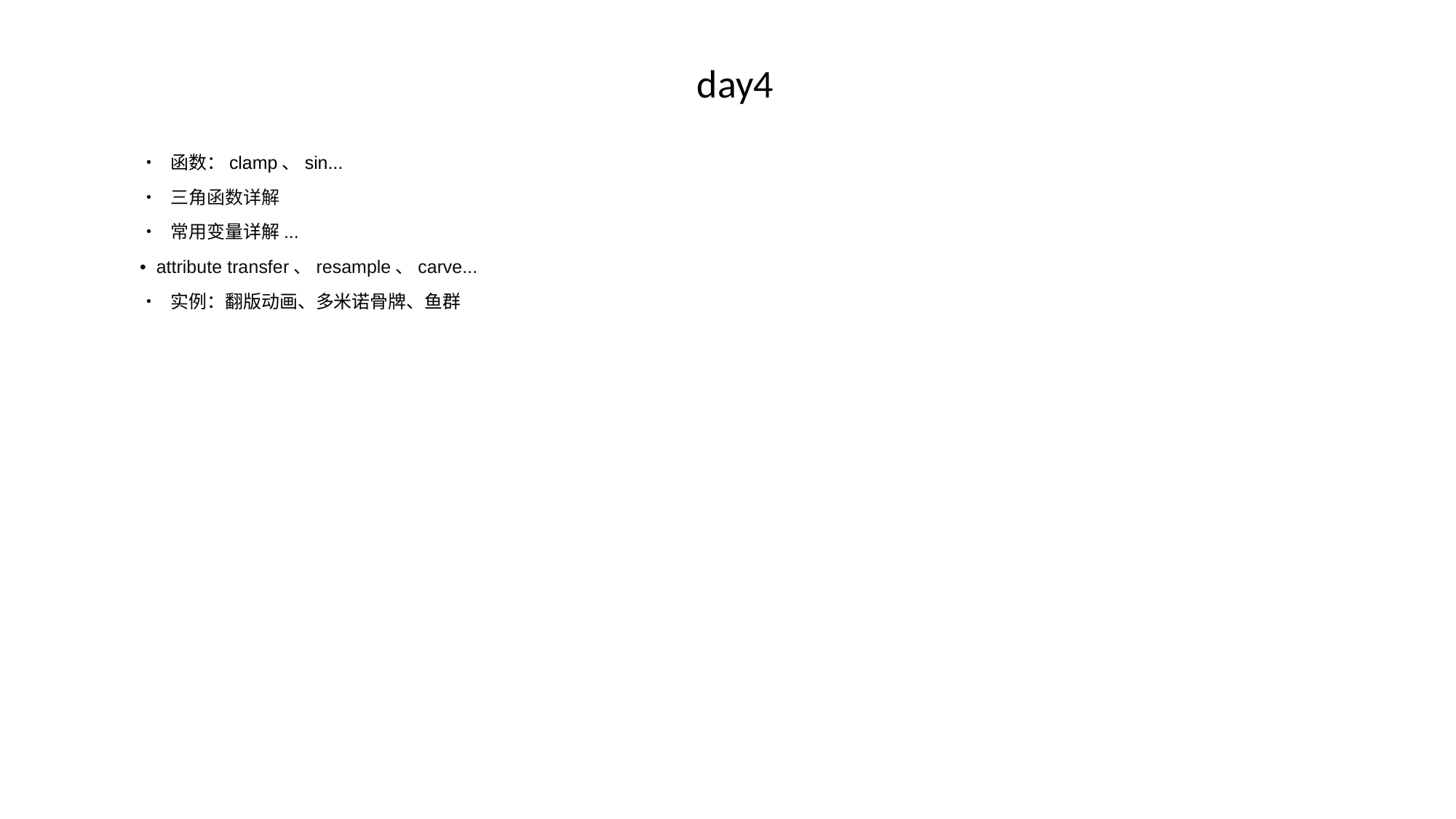

# day4
•  函数：clamp、sin...
•  三角函数详解
•  常用变量详解...
•  attribute transfer、resample、carve...
•  实例：翻版动画、多米诺骨牌、鱼群